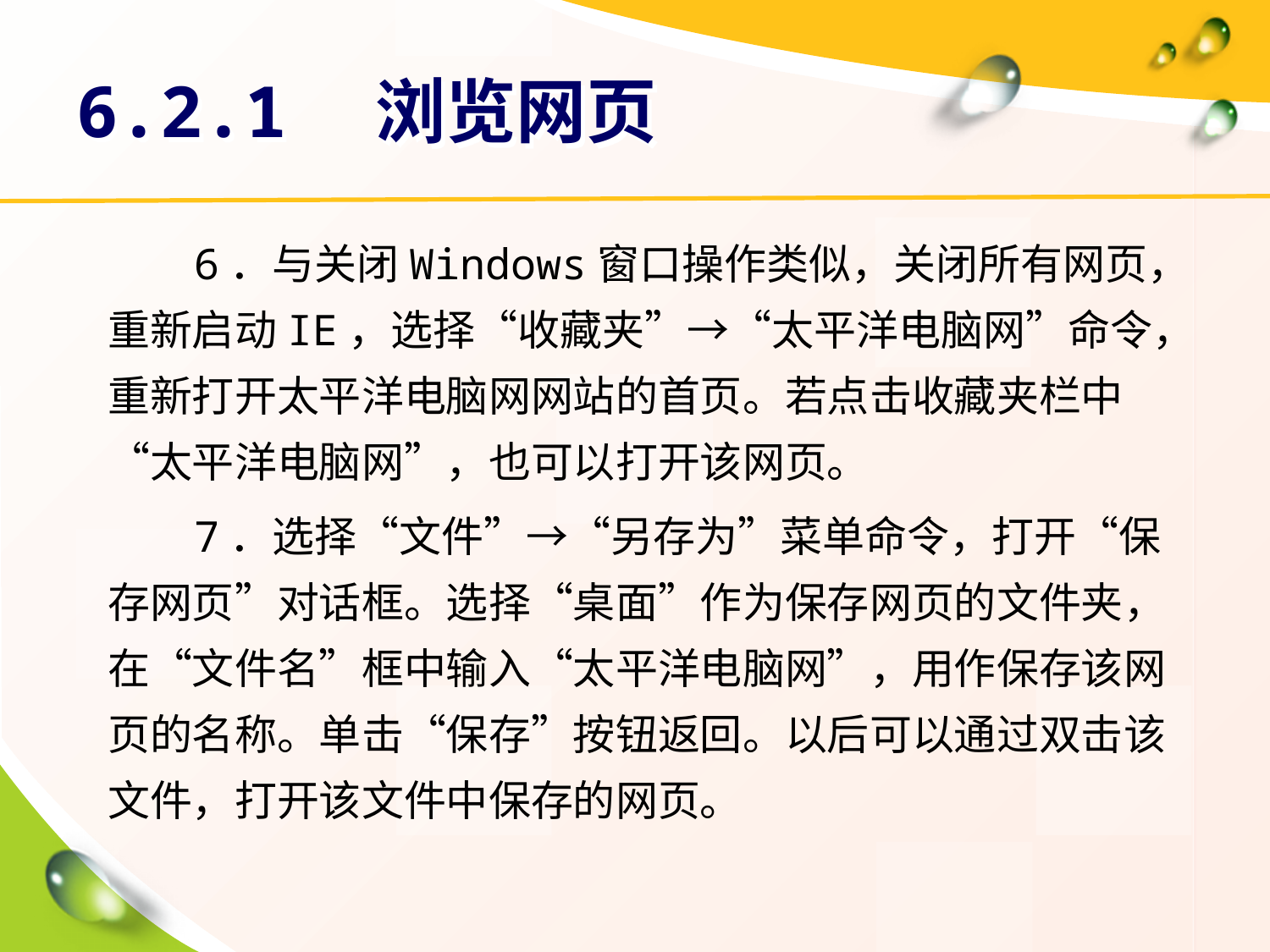

# 6.2.1　浏览网页
6．与关闭Windows窗口操作类似，关闭所有网页，重新启动IE，选择“收藏夹”→“太平洋电脑网”命令，重新打开太平洋电脑网网站的首页。若点击收藏夹栏中“太平洋电脑网”，也可以打开该网页。
7．选择“文件”→“另存为”菜单命令，打开“保存网页”对话框。选择“桌面”作为保存网页的文件夹，在“文件名”框中输入“太平洋电脑网”，用作保存该网页的名称。单击“保存”按钮返回。以后可以通过双击该文件，打开该文件中保存的网页。